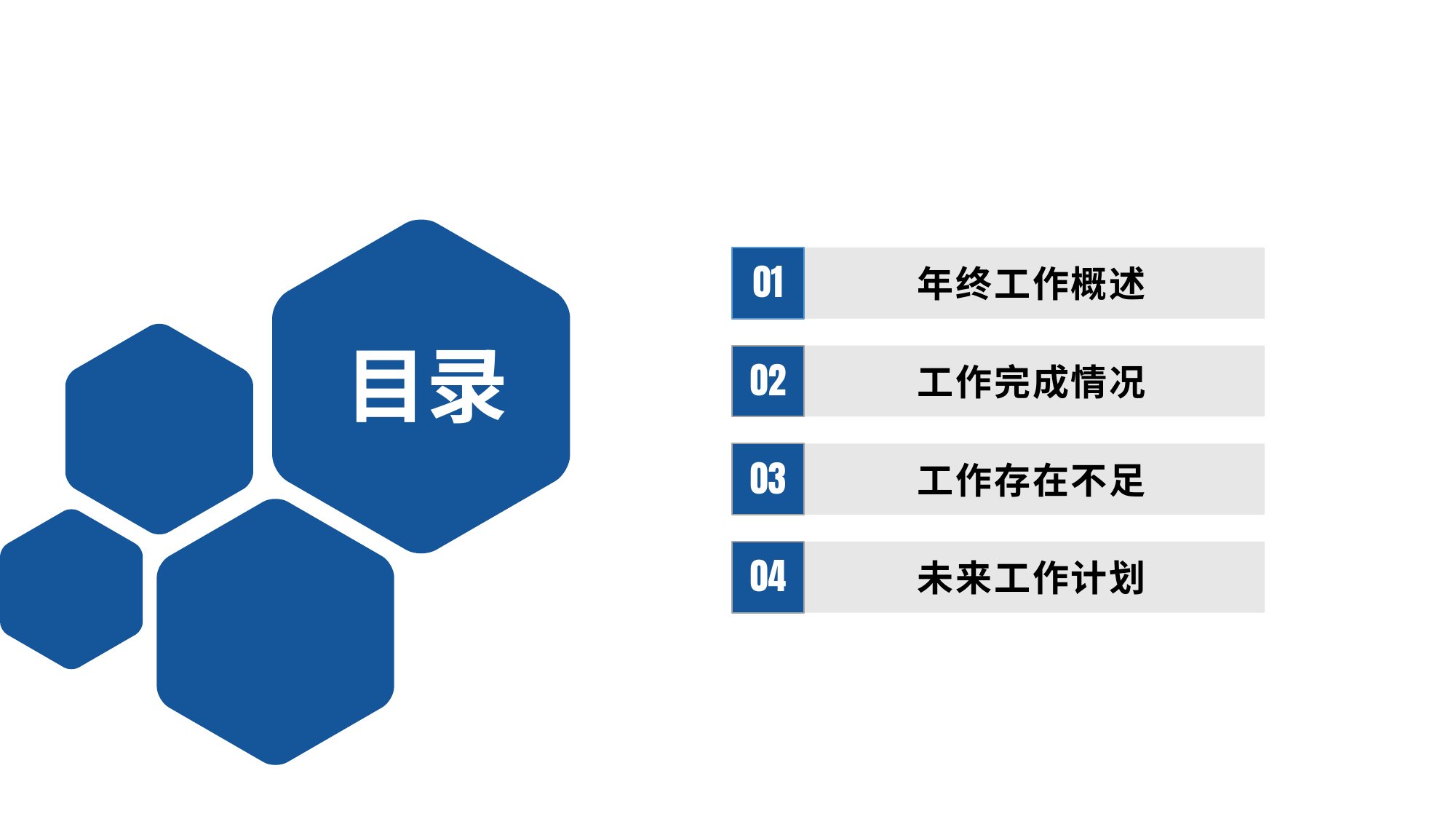

01
年终工作概述
目录
02
工作完成情况
03
工作存在不足
04
未来工作计划